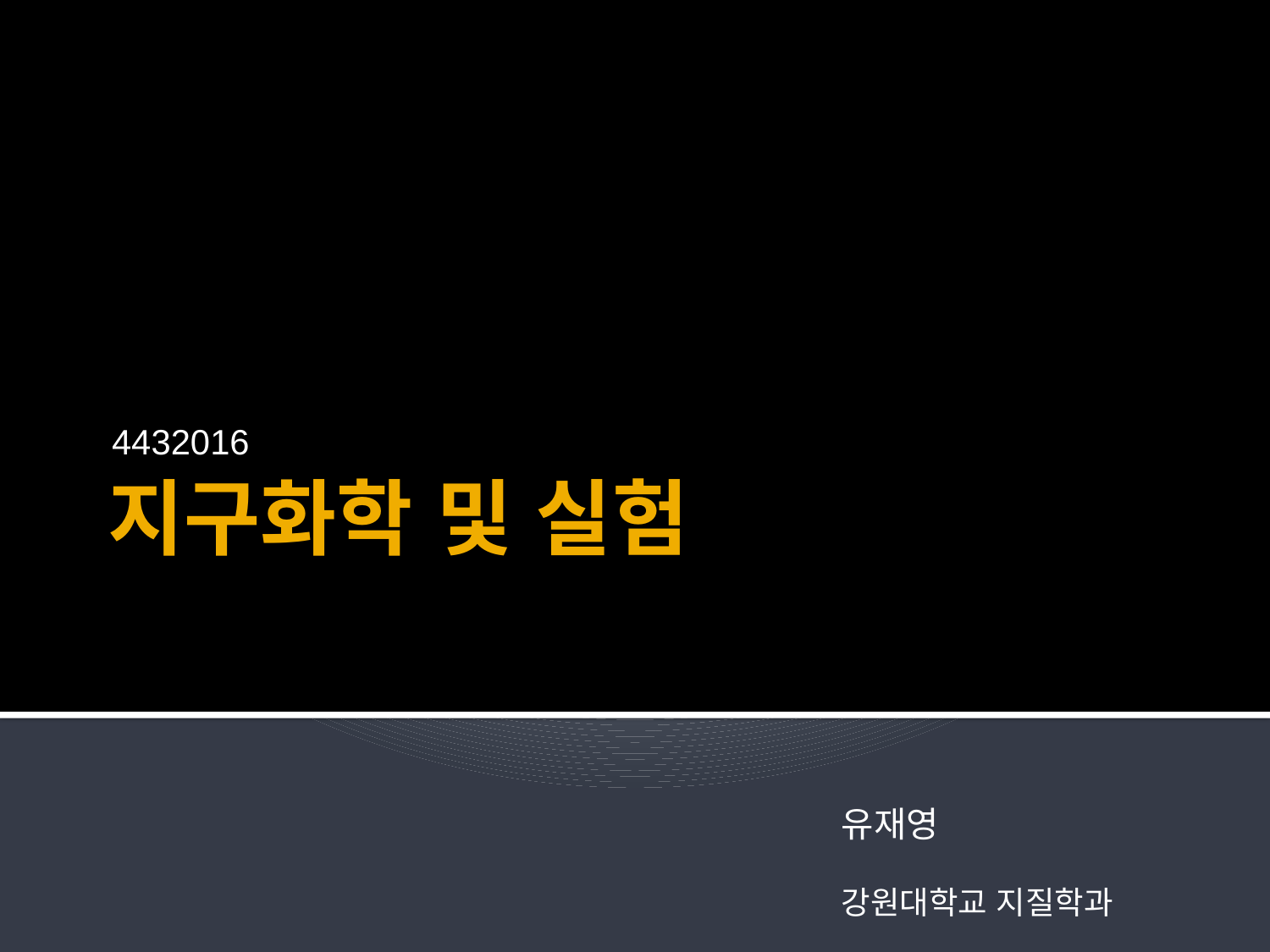

4432016
# 지구화학 및 실험
유재영

강원대학교 지질학과